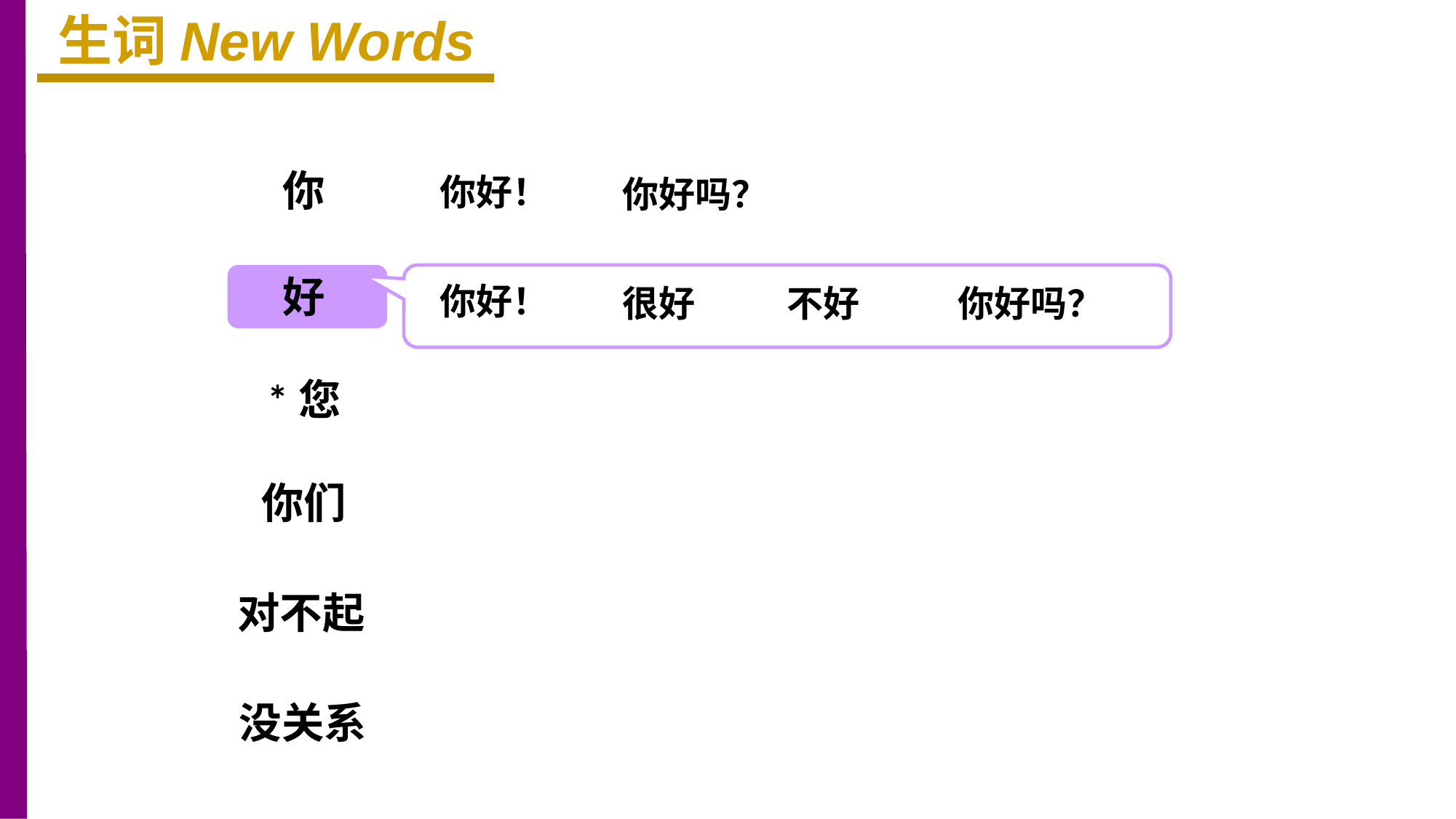

生词New Words
你
你好！
你好吗？

好

你好！
很好
不好
你好吗？
*您
你们
对不起
没关系